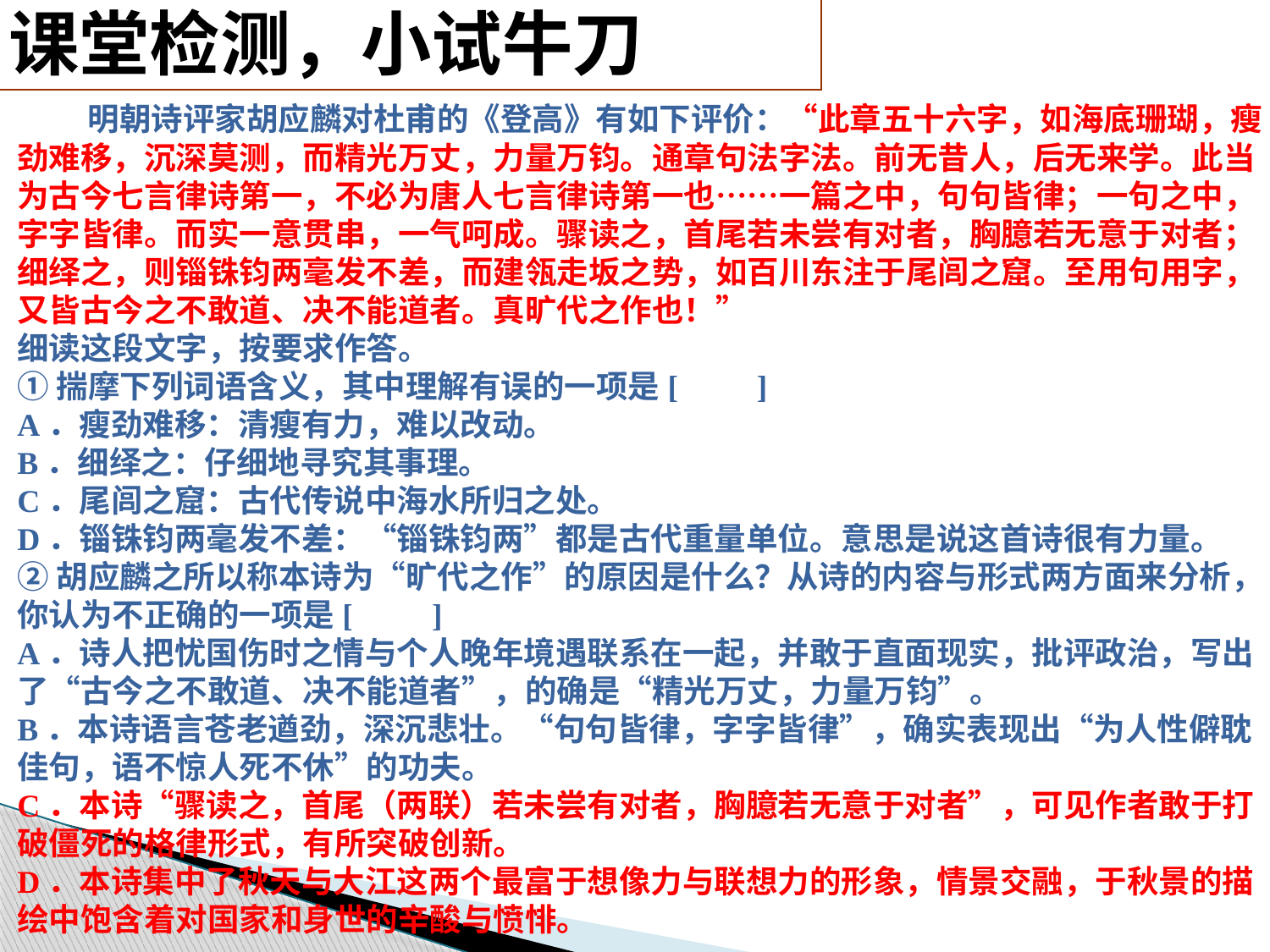

课堂检测，小试牛刀
　　明朝诗评家胡应麟对杜甫的《登高》有如下评价：“此章五十六字，如海底珊瑚，瘦劲难移，沉深莫测，而精光万丈，力量万钧。通章句法字法。前无昔人，后无来学。此当为古今七言律诗第一，不必为唐人七言律诗第一也……一篇之中，句句皆律；一句之中，字字皆律。而实一意贯串，一气呵成。骤读之，首尾若未尝有对者，胸臆若无意于对者；细绎之，则锱铢钧两毫发不差，而建瓴走坂之势，如百川东注于尾闾之窟。至用句用字，又皆古今之不敢道、决不能道者。真旷代之作也！”
细读这段文字，按要求作答。
①揣摩下列词语含义，其中理解有误的一项是[　　]
A．瘦劲难移：清瘦有力，难以改动。
B．细绎之：仔细地寻究其事理。
C．尾闾之窟：古代传说中海水所归之处。
D．锱铢钧两毫发不差：“锱铢钧两”都是古代重量单位。意思是说这首诗很有力量。
②胡应麟之所以称本诗为“旷代之作”的原因是什么？从诗的内容与形式两方面来分析，你认为不正确的一项是[　　]
A．诗人把忧国伤时之情与个人晚年境遇联系在一起，并敢于直面现实，批评政治，写出了“古今之不敢道、决不能道者”，的确是“精光万丈，力量万钧”。
B．本诗语言苍老遒劲，深沉悲壮。“句句皆律，字字皆律”，确实表现出“为人性僻耽佳句，语不惊人死不休”的功夫。
C．本诗“骤读之，首尾（两联）若未尝有对者，胸臆若无意于对者”，可见作者敢于打破僵死的格律形式，有所突破创新。
D．本诗集中了秋天与大江这两个最富于想像力与联想力的形象，情景交融，于秋景的描绘中饱含着对国家和身世的辛酸与愤悱。